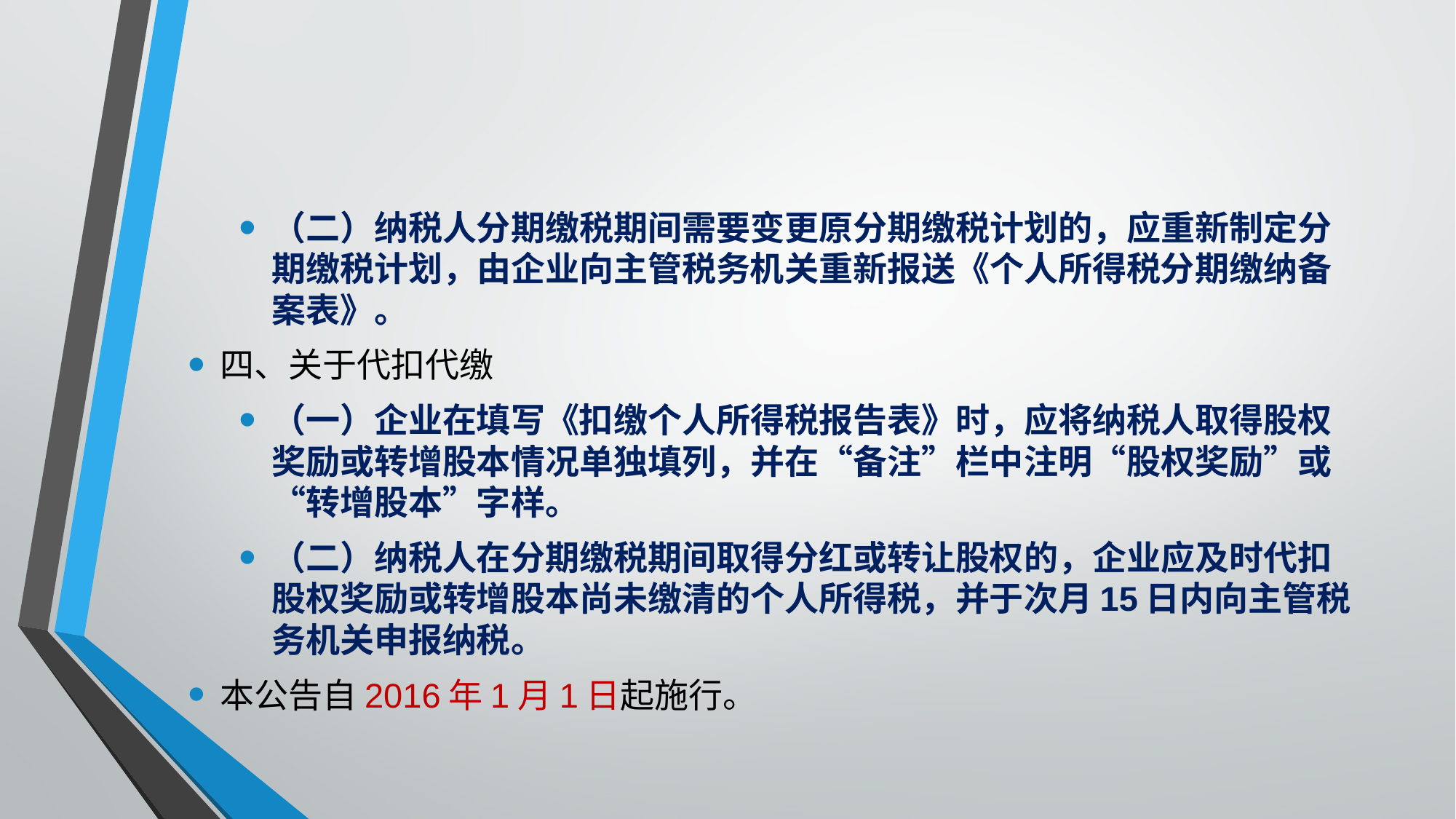

#
（二）纳税人分期缴税期间需要变更原分期缴税计划的，应重新制定分期缴税计划，由企业向主管税务机关重新报送《个人所得税分期缴纳备案表》。
四、关于代扣代缴
（一）企业在填写《扣缴个人所得税报告表》时，应将纳税人取得股权奖励或转增股本情况单独填列，并在“备注”栏中注明“股权奖励”或“转增股本”字样。
（二）纳税人在分期缴税期间取得分红或转让股权的，企业应及时代扣股权奖励或转增股本尚未缴清的个人所得税，并于次月15日内向主管税务机关申报纳税。
本公告自2016年1月1日起施行。